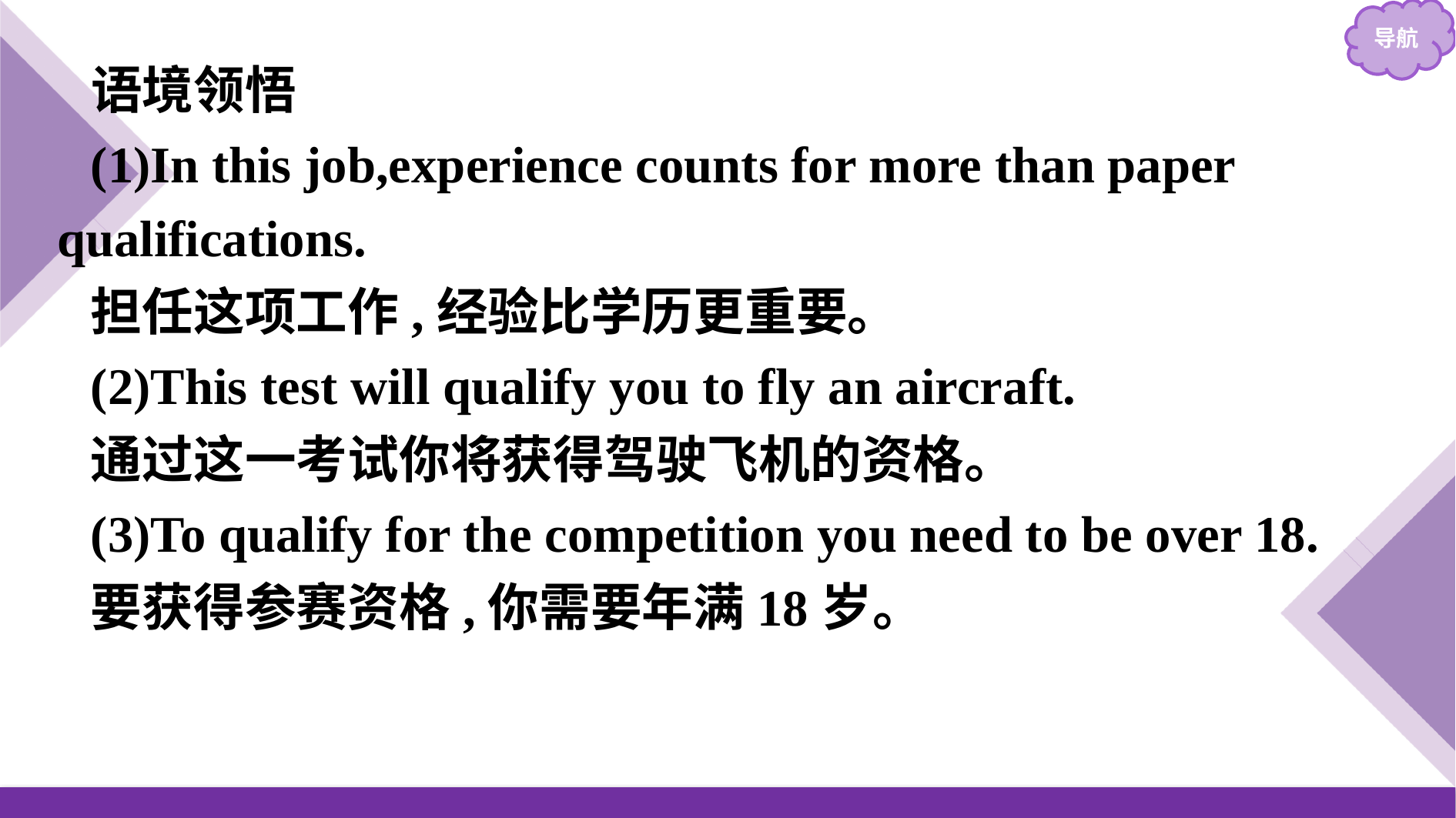

语境领悟
(1)In this job,experience counts for more than paper qualifications.
担任这项工作,经验比学历更重要。
(2)This test will qualify you to fly an aircraft.
通过这一考试你将获得驾驶飞机的资格。
(3)To qualify for the competition you need to be over 18.
要获得参赛资格,你需要年满18岁。